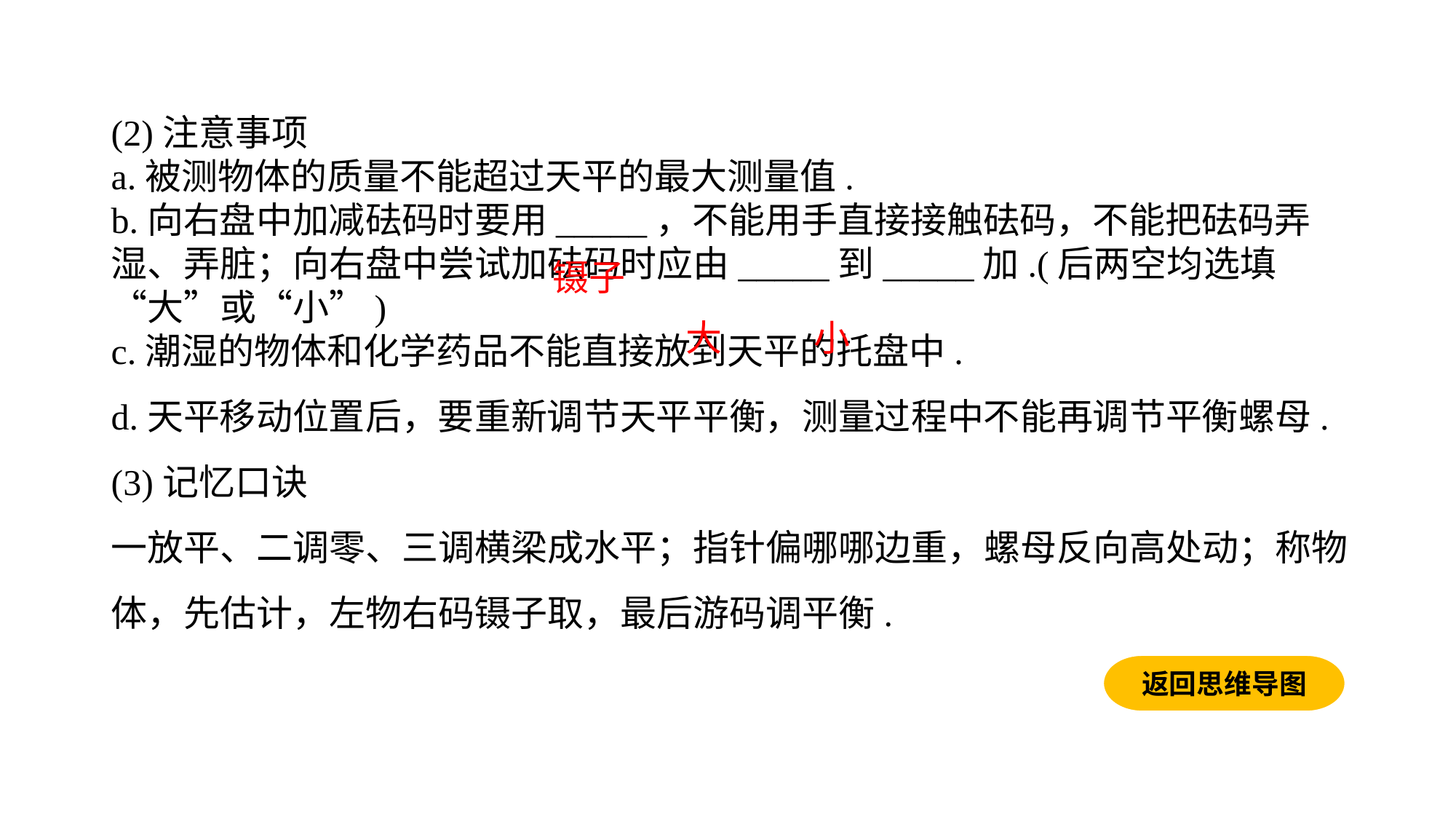

(2)注意事项a.被测物体的质量不能超过天平的最大测量值.b.向右盘中加减砝码时要用_____，不能用手直接接触砝码，不能把砝码弄湿、弄脏；向右盘中尝试加砝码时应由_____到_____加.(后两空均选填“大”或“小”)c.潮湿的物体和化学药品不能直接放到天平的托盘中.d.天平移动位置后，要重新调节天平平衡，测量过程中不能再调节平衡螺母.
(3)记忆口诀一放平、二调零、三调横梁成水平；指针偏哪哪边重，螺母反向高处动；称物体，先估计，左物右码镊子取，最后游码调平衡.
镊子
大
小
返回思维导图